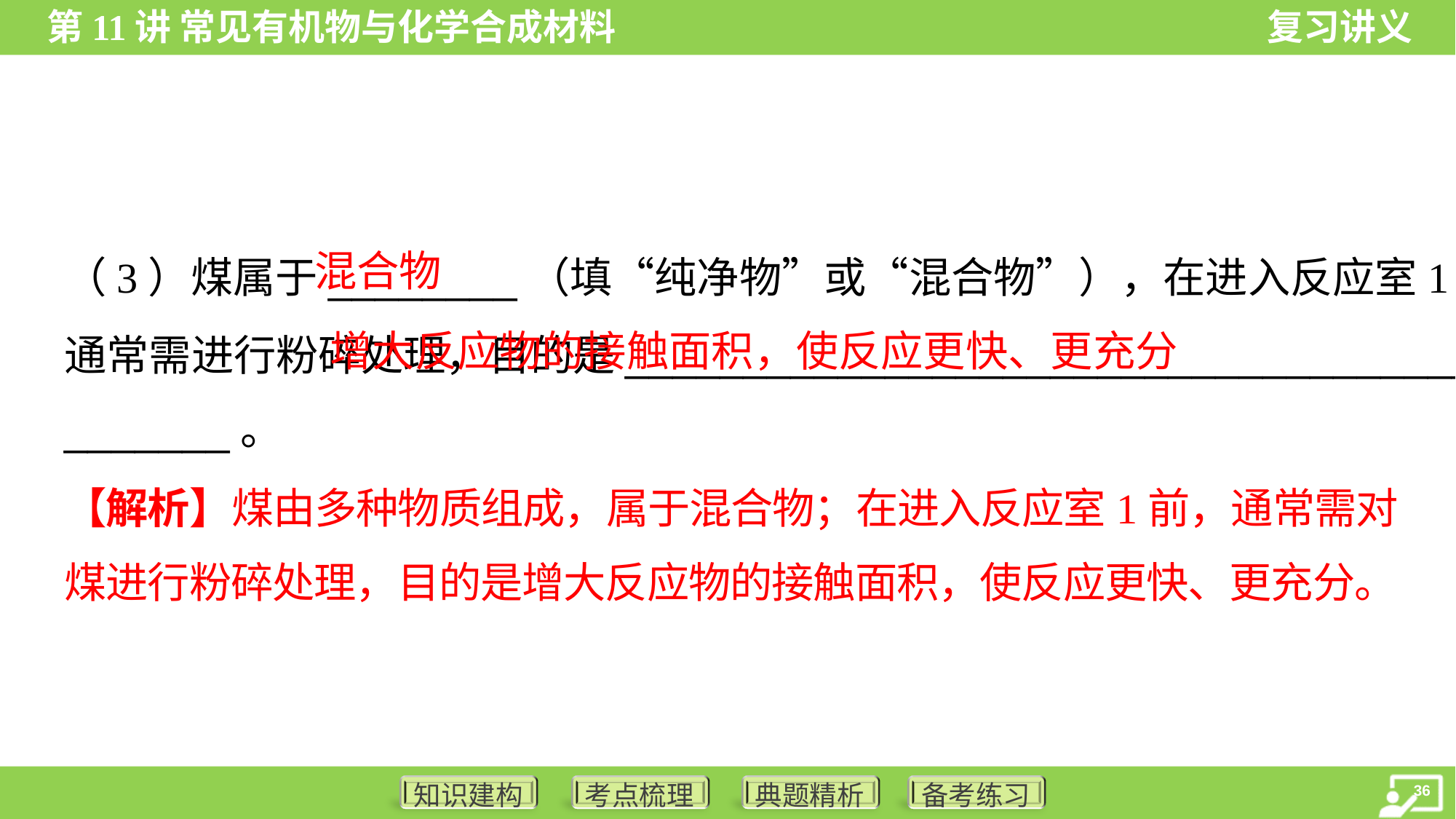

混合物
（3）煤属于________（填“纯净物”或“混合物”），在进入反应室1前，
通常需进行粉碎处理，目的是____________________________________
_______。
                           增大反应物的接触面积，使反应更快、更充分
【解析】煤由多种物质组成，属于混合物；在进入反应室1前，通常需对
煤进行粉碎处理，目的是增大反应物的接触面积，使反应更快、更充分。